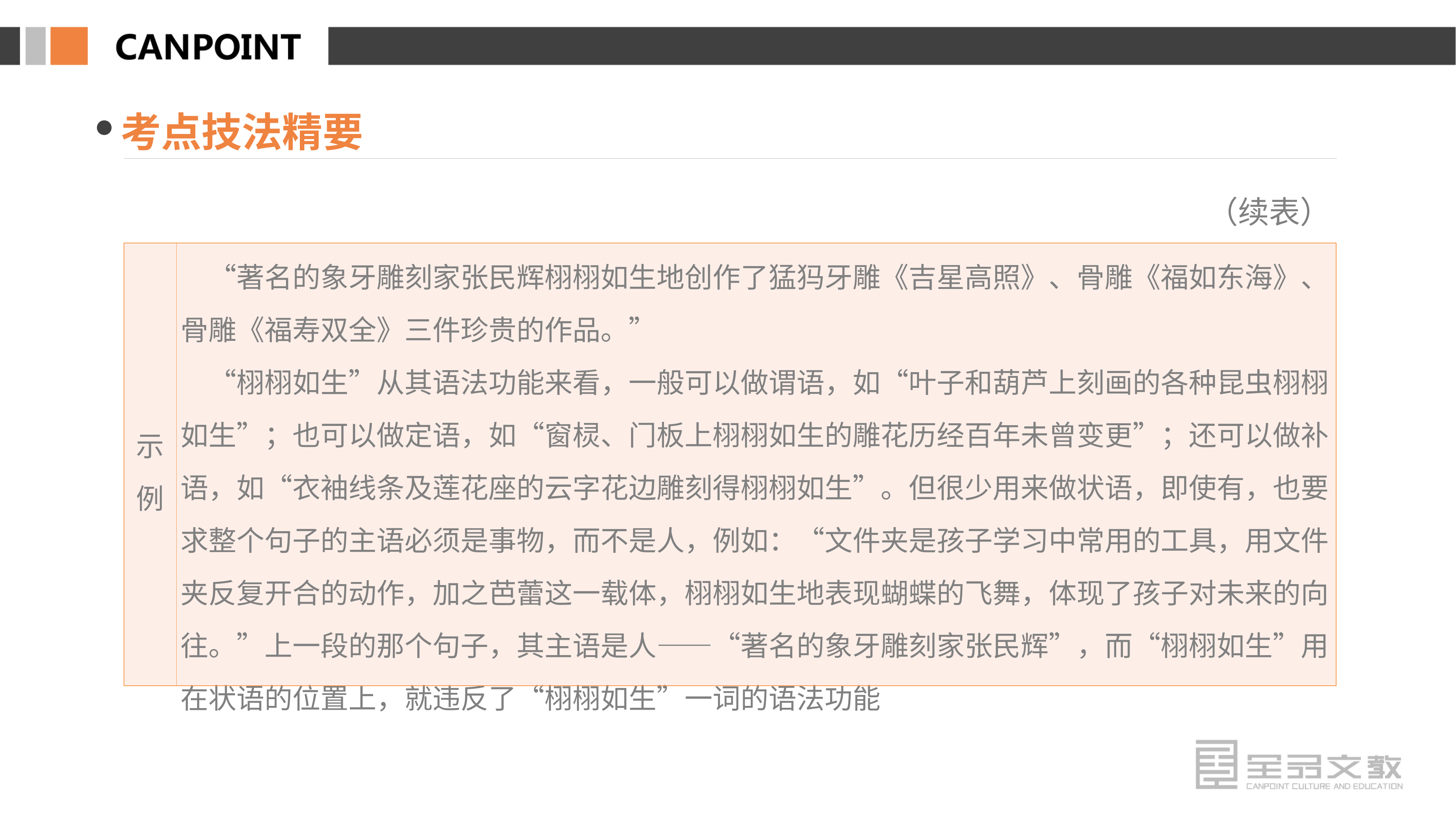

考点技法精要

（续表）
| 示例 | “著名的象牙雕刻家张民辉栩栩如生地创作了猛犸牙雕《吉星高照》、骨雕《福如东海》、骨雕《福寿双全》三件珍贵的作品。” 　“栩栩如生”从其语法功能来看，一般可以做谓语，如“叶子和葫芦上刻画的各种昆虫栩栩如生”；也可以做定语，如“窗棂、门板上栩栩如生的雕花历经百年未曾变更”；还可以做补语，如“衣袖线条及莲花座的云字花边雕刻得栩栩如生”。但很少用来做状语，即使有，也要求整个句子的主语必须是事物，而不是人，例如：“文件夹是孩子学习中常用的工具，用文件夹反复开合的动作，加之芭蕾这一载体，栩栩如生地表现蝴蝶的飞舞，体现了孩子对未来的向往。”上一段的那个句子，其主语是人——“著名的象牙雕刻家张民辉”，而“栩栩如生”用在状语的位置上，就违反了“栩栩如生”一词的语法功能 |
| --- | --- |